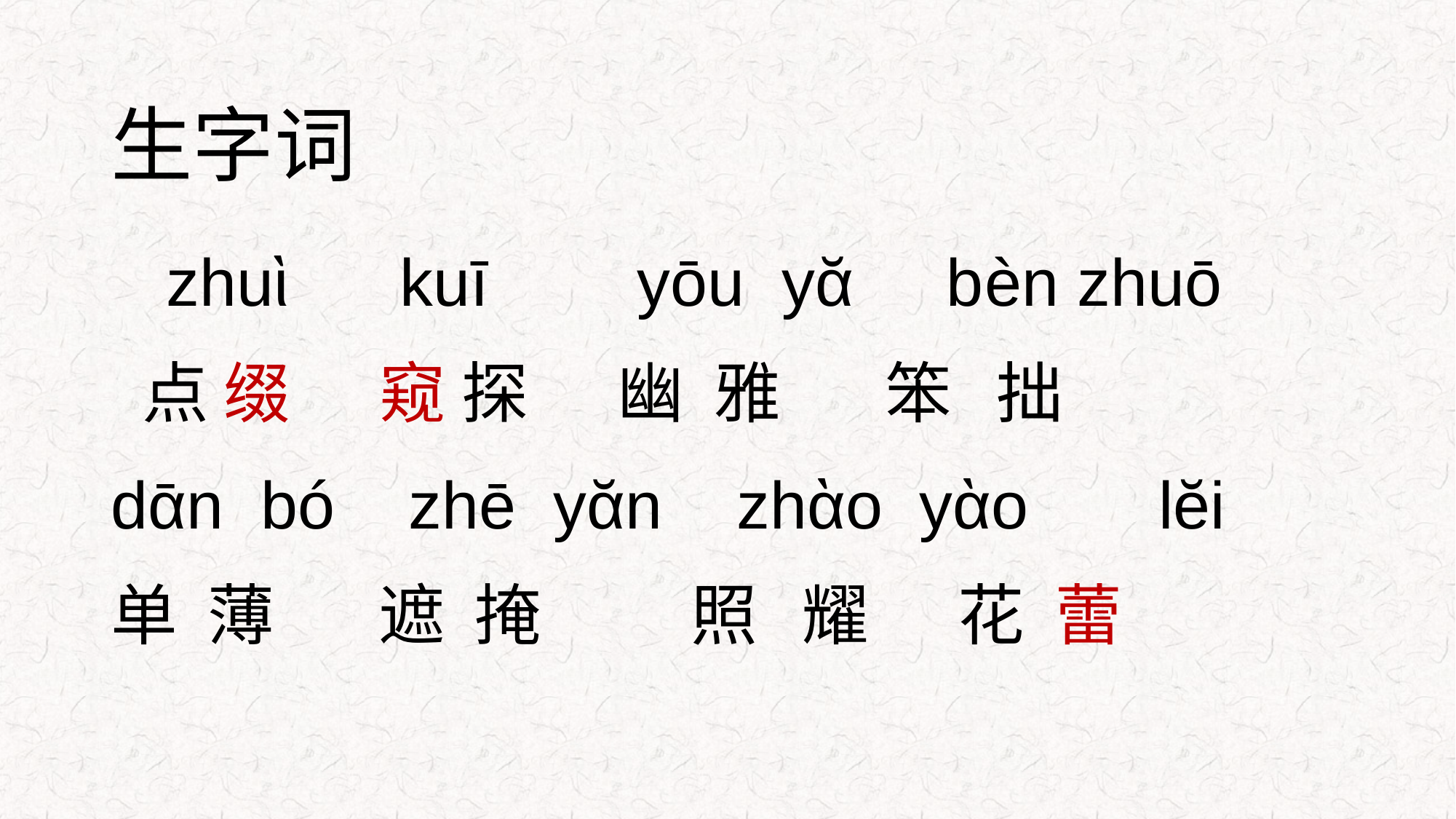

# 生字词
   zhuὶ      kuī        yōu  yᾰ     bèn zhuō
 点 缀      窥 探      幽  雅       笨   拙
dᾱn  bó    zhē  yᾰn    zhὰo  yὰo       lӗi
单  薄       遮  掩          照   耀      花  蕾